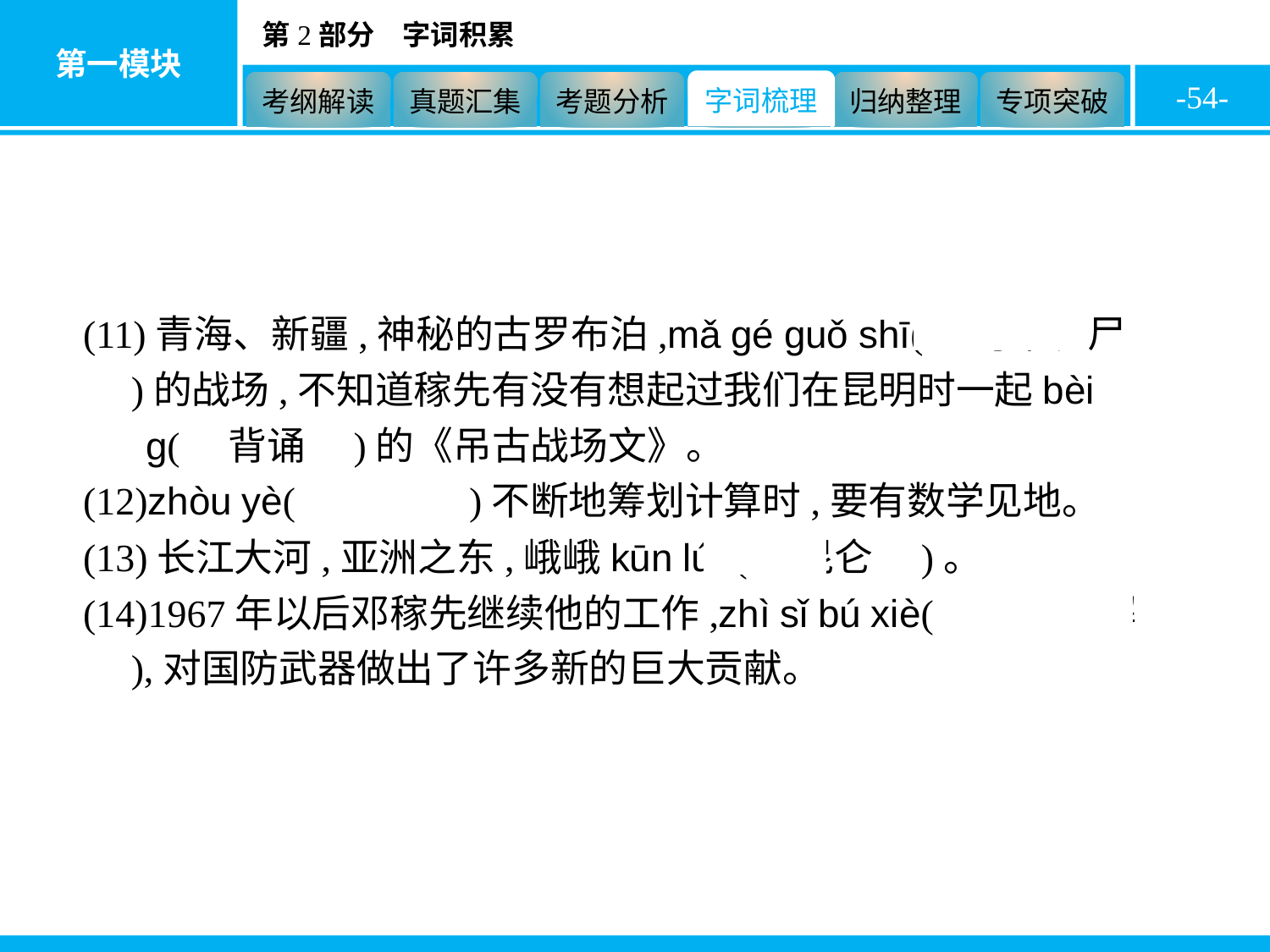

-54-
(11)青海、新疆,神秘的古罗布泊,mǎ gé guǒ shī(　马革裹尸　)的战场,不知道稼先有没有想起过我们在昆明时一起bèi sòng(　背诵　)的《吊古战场文》。
(12)zhòu yè(　昼夜　)不断地筹划计算时,要有数学见地。
(13)长江大河,亚洲之东,峨峨kūn lún(　昆仑　)。
(14)1967年以后邓稼先继续他的工作,zhì sǐ bú xiè(　至死不懈　),对国防武器做出了许多新的巨大贡献。